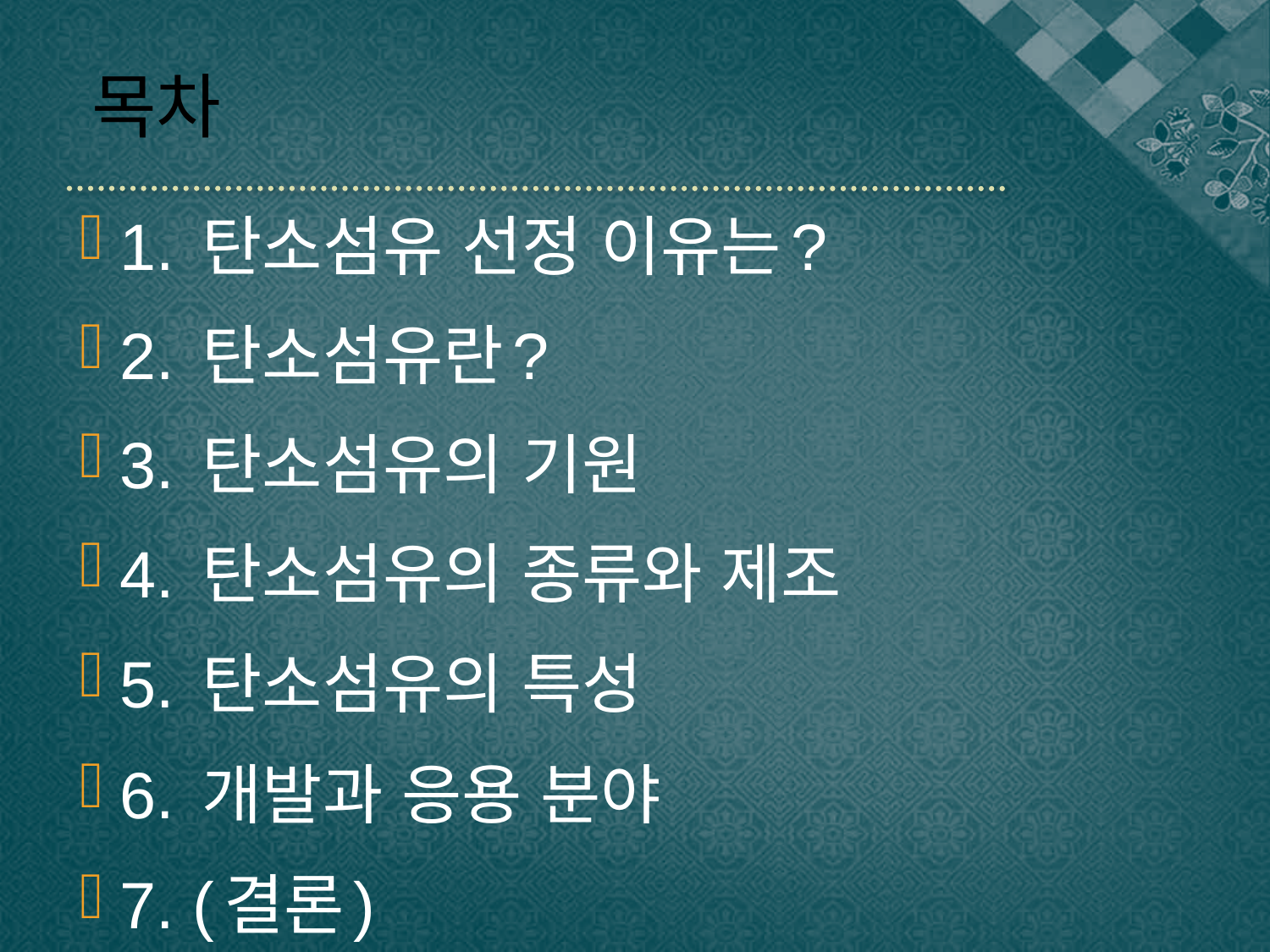

# 목차
1. 탄소섬유 선정 이유는?

2. 탄소섬유란?

3. 탄소섬유의 기원

4. 탄소섬유의 종류와 제조

5. 탄소섬유의 특성

6. 개발과 응용 분야

7. (결론)